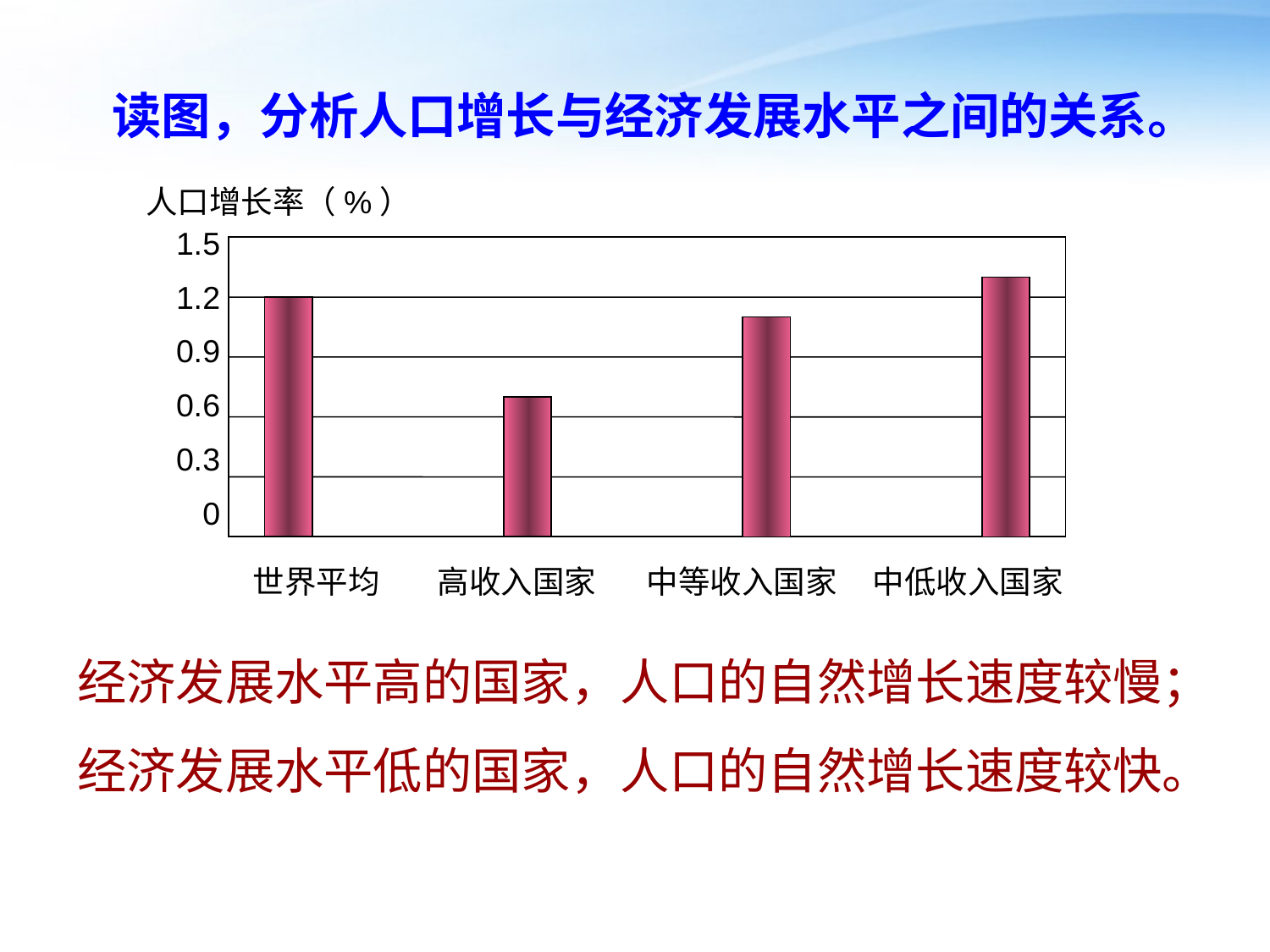

读图，分析人口增长与经济发展水平之间的关系。
人口增长率（%）
1.5
1.2
0.9
0.6
0.3
0

世界平均        高收入国家       中等收入国家     中低收入国家
经济发展水平高的国家，人口的自然增长速度较慢；经济发展水平低的国家，人口的自然增长速度较快。